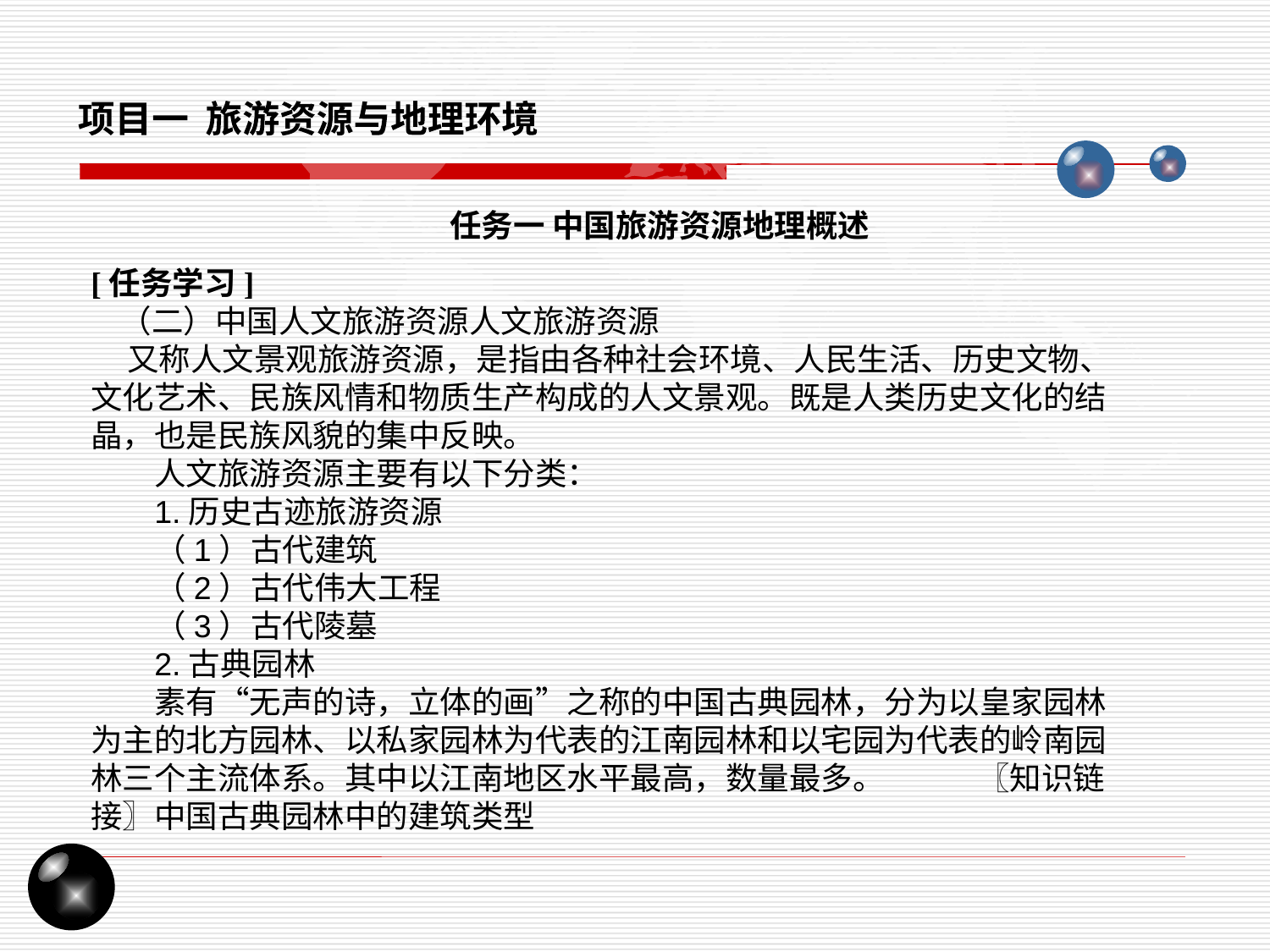

项目一  旅游资源与地理环境
任务一 中国旅游资源地理概述

[任务学习]
   （二）中国人文旅游资源人文旅游资源
    又称人文景观旅游资源，是指由各种社会环境、人民生活、历史文物、文化艺术、民族风情和物质生产构成的人文景观。既是人类历史文化的结晶，也是民族风貌的集中反映。
人文旅游资源主要有以下分类：
1.历史古迹旅游资源
（1）古代建筑
（2）古代伟大工程
（3）古代陵墓
2.古典园林
素有“无声的诗，立体的画”之称的中国古典园林，分为以皇家园林为主的北方园林、以私家园林为代表的江南园林和以宅园为代表的岭南园林三个主流体系。其中以江南地区水平最高，数量最多。             〖知识链接〗中国古典园林中的建筑类型